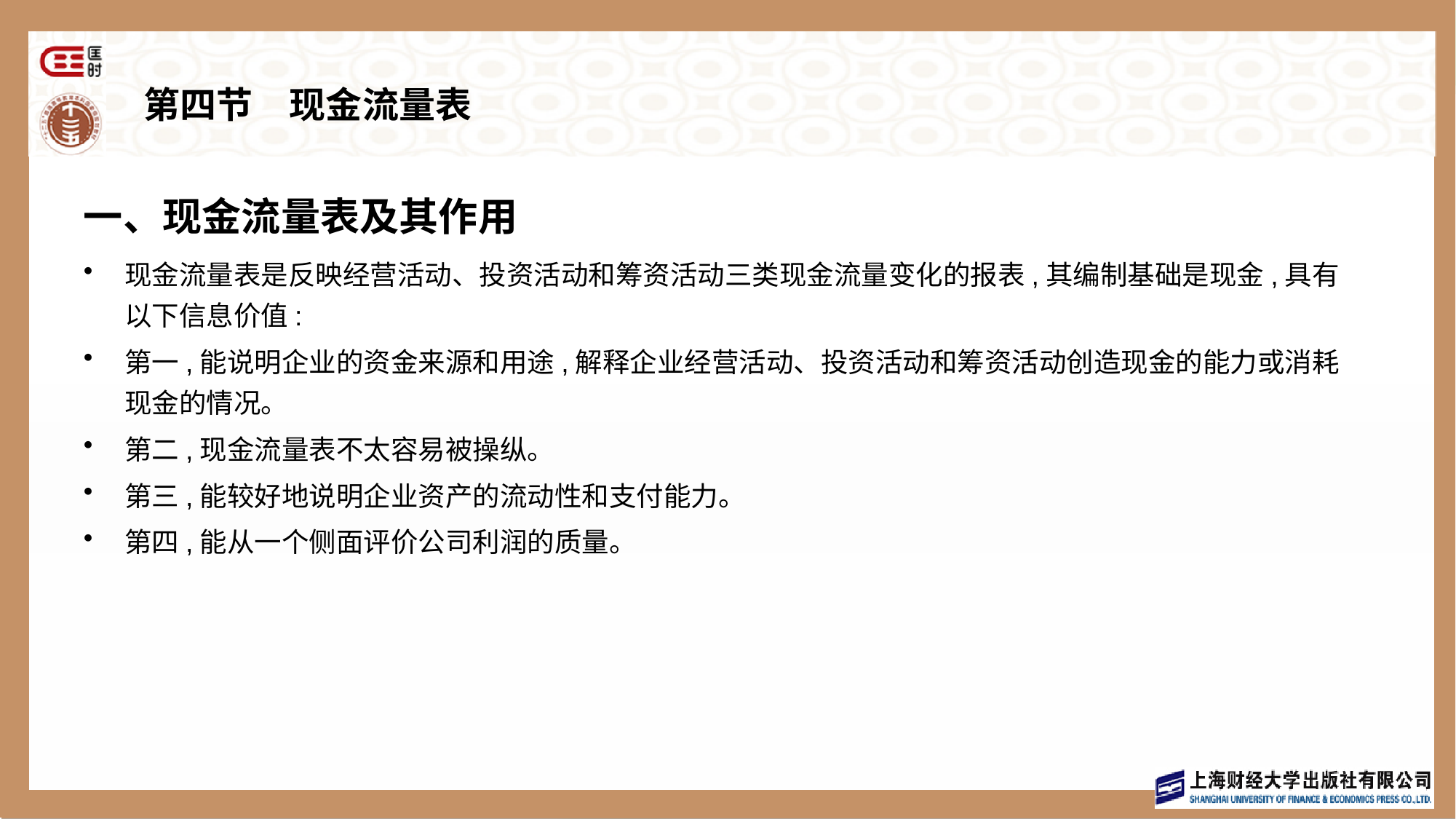

# 第四节　现金流量表
一、现金流量表及其作用
现金流量表是反映经营活动、投资活动和筹资活动三类现金流量变化的报表,其编制基础是现金,具有以下信息价值:
第一,能说明企业的资金来源和用途,解释企业经营活动、投资活动和筹资活动创造现金的能力或消耗现金的情况。
第二,现金流量表不太容易被操纵。
第三,能较好地说明企业资产的流动性和支付能力。
第四,能从一个侧面评价公司利润的质量。